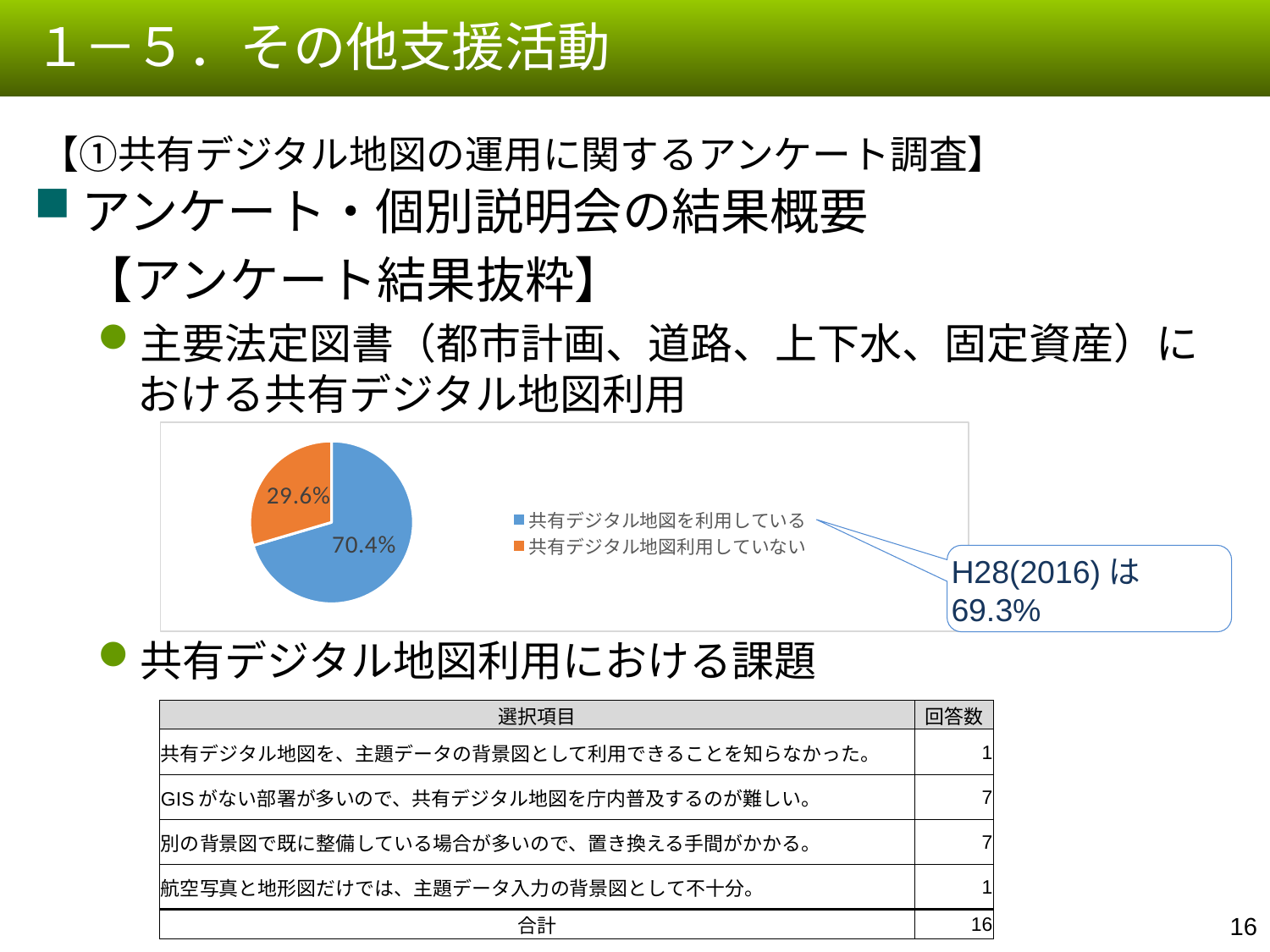

１－５．その他支援活動
【①共有デジタル地図の運用に関するアンケート調査】

アンケート・個別説明会の結果概要
　【アンケート結果抜粋】
主要法定図書（都市計画、道路、上下水、固定資産）における共有デジタル地図利用

共有デジタル地図利用における課題

### Chart

| Category |  |
|---|---|
| 共有デジタル地図を利用している | 0.704 |
| 共有デジタル地図利用していない | 0.296 |
H28(2016)は69.3%
| 選択項目 | 回答数 |
| --- | --- |
| 共有デジタル地図を、主題データの背景図として利用できることを知らなかった。 | 1 |
| GISがない部署が多いので、共有デジタル地図を庁内普及するのが難しい。 | 7 |
| 別の背景図で既に整備している場合が多いので、置き換える手間がかかる。 | 7 |
| 航空写真と地形図だけでは、主題データ入力の背景図として不十分。 | 1 |
| 合計 | 16 |
16